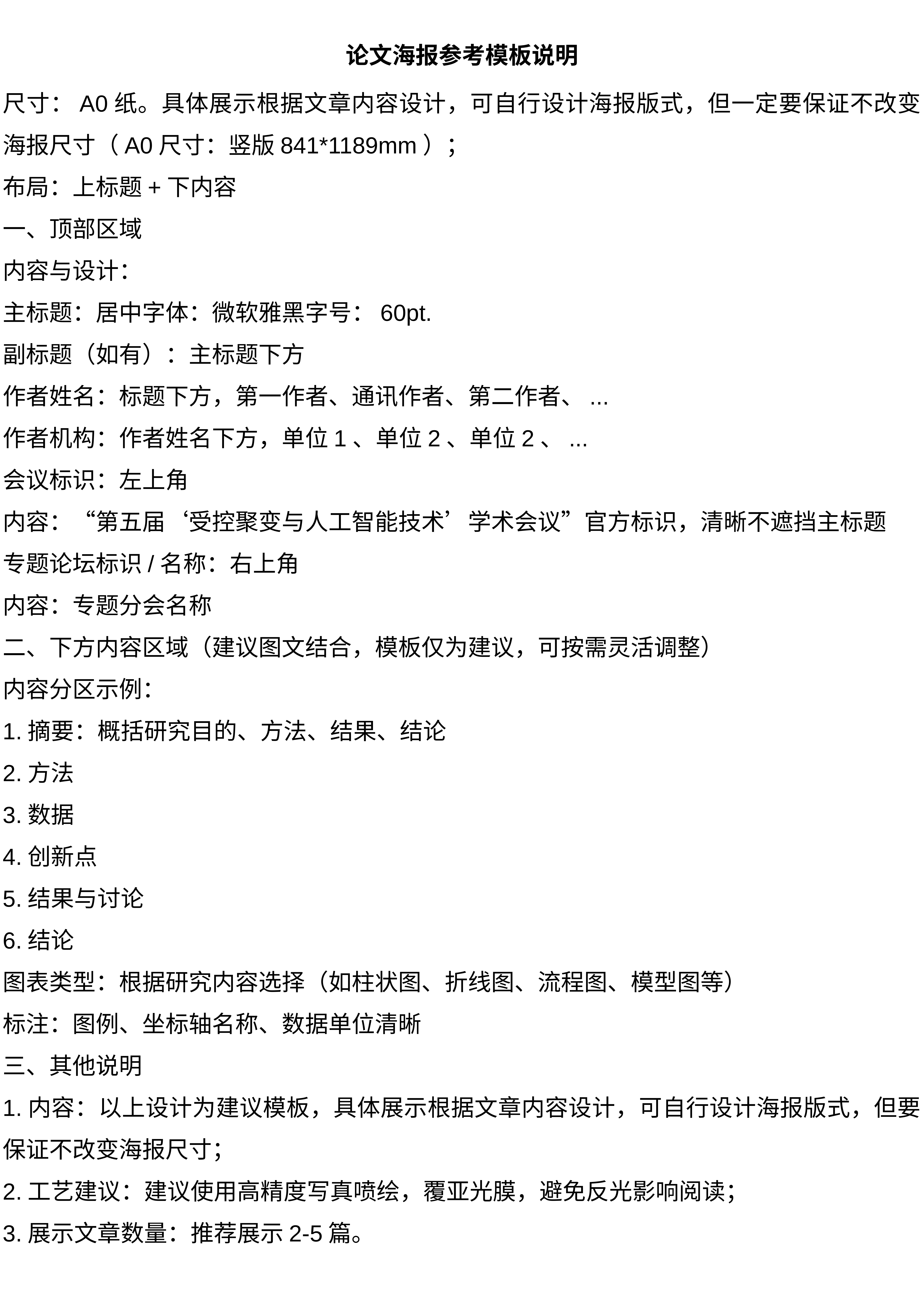

论文海报参考模板说明
尺寸：A0纸。具体展示根据文章内容设计，可自行设计海报版式，但一定要保证不改变海报尺寸（A0尺寸：竖版841*1189mm）；
布局：上标题+下内容
一、顶部区域
内容与设计：
主标题：居中字体：微软雅黑字号：60pt.
副标题（如有）：主标题下方
作者姓名：标题下方，第一作者、通讯作者、第二作者、...
作者机构：作者姓名下方，单位1、单位2、单位2、...
会议标识：左上角
内容：“第五届‘受控聚变与人工智能技术’学术会议”官方标识，清晰不遮挡主标题
专题论坛标识/名称：右上角
内容：专题分会名称
二、下方内容区域（建议图文结合，模板仅为建议，可按需灵活调整）
内容分区示例：
1.摘要：概括研究目的、方法、结果、结论
2.方法
3.数据
4.创新点
5.结果与讨论
6.结论
图表类型：根据研究内容选择（如柱状图、折线图、流程图、模型图等）
标注：图例、坐标轴名称、数据单位清晰
三、其他说明
1.内容：以上设计为建议模板，具体展示根据文章内容设计，可自行设计海报版式，但要保证不改变海报尺寸；
2.工艺建议：建议使用高精度写真喷绘，覆亚光膜，避免反光影响阅读；
3.展示文章数量：推荐展示2-5篇。